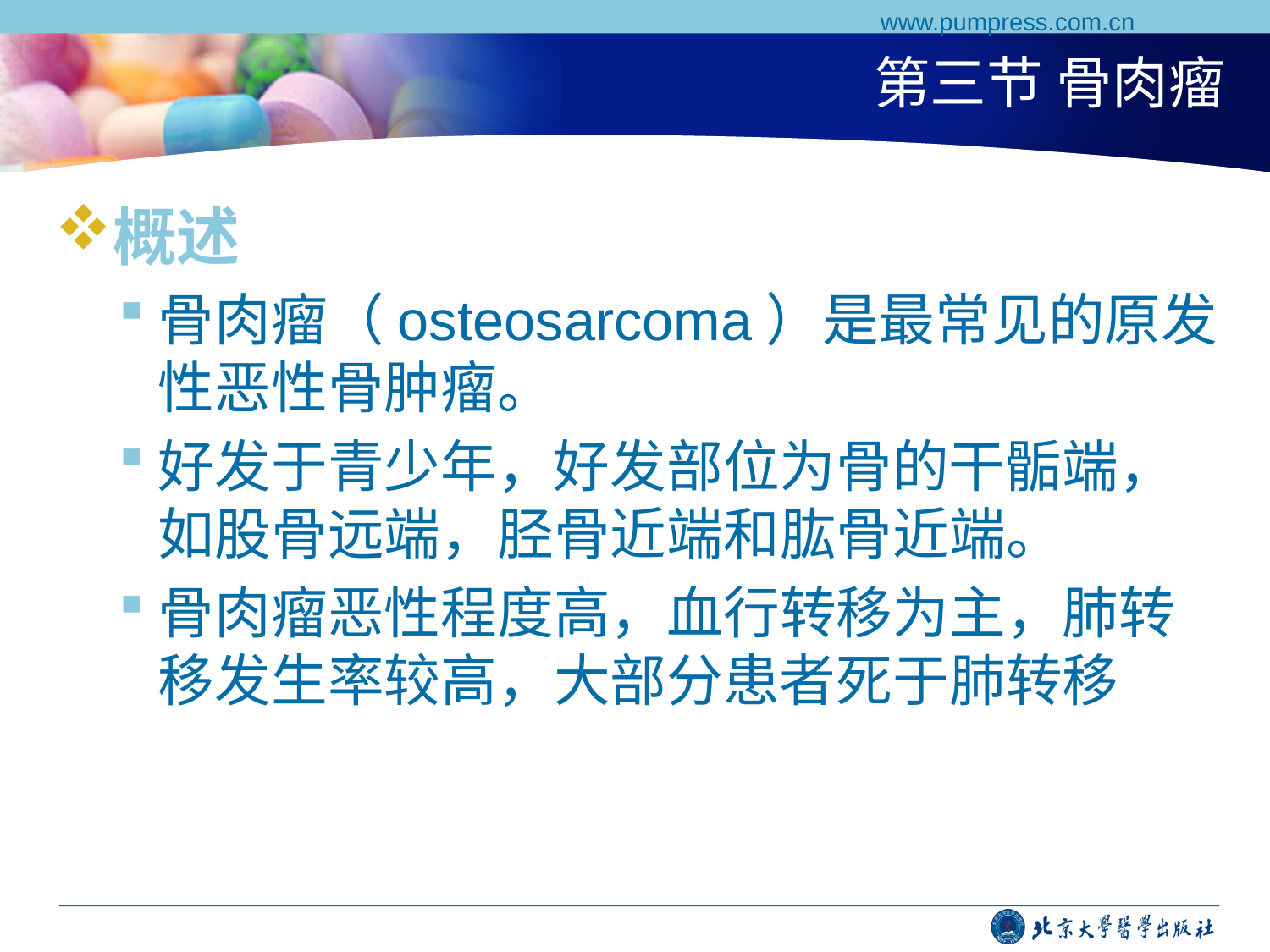

www.pumpress.com.cn
# 第三节 骨肉瘤
概述
骨肉瘤（osteosarcoma）是最常见的原发性恶性骨肿瘤。
好发于青少年，好发部位为骨的干骺端，如股骨远端，胫骨近端和肱骨近端。
骨肉瘤恶性程度高，血行转移为主，肺转移发生率较高，大部分患者死于肺转移